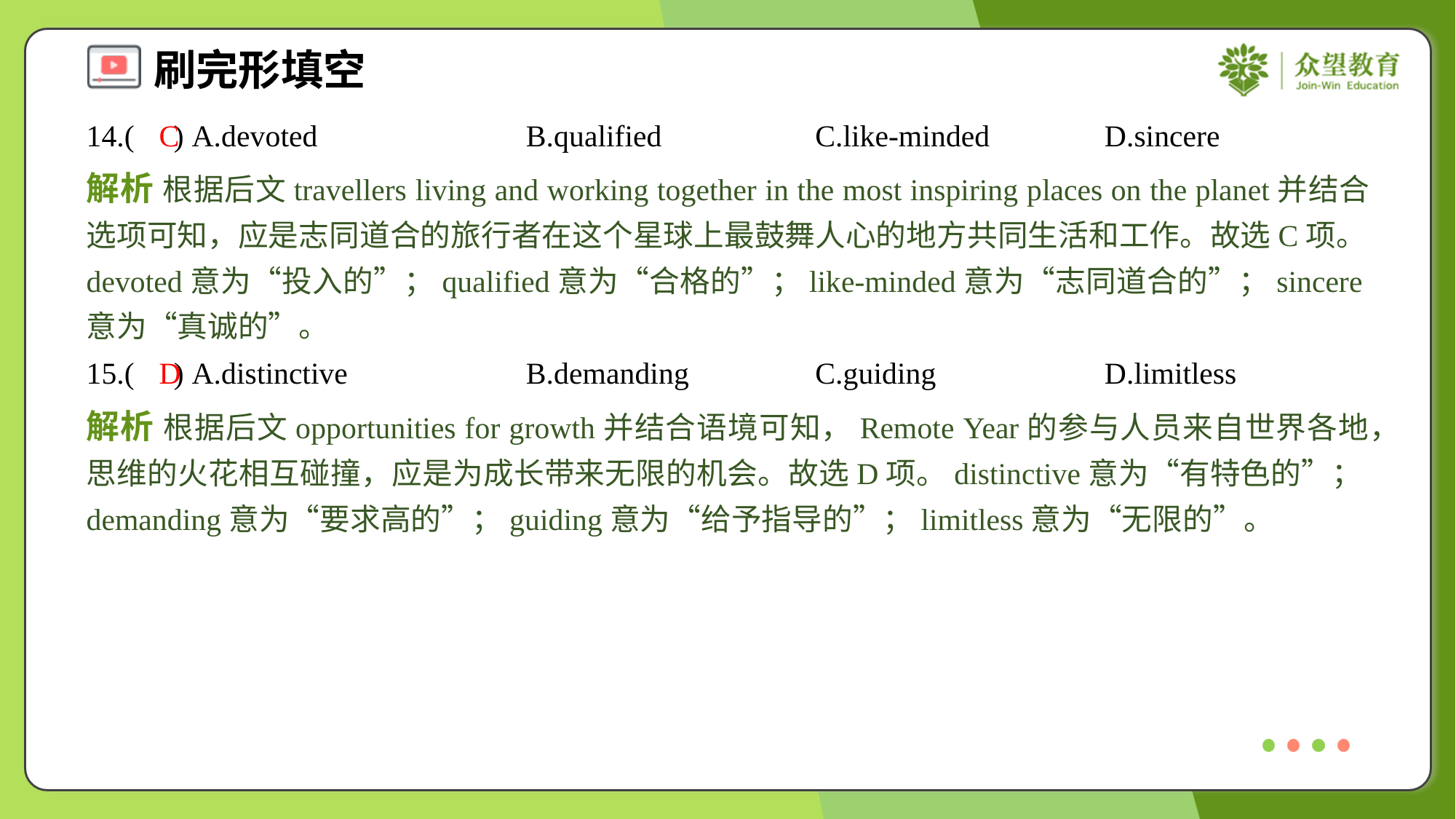

14.(     ) A.devoted	B.qualified	C.like-minded	D.sincere
C
解析 根据后文travellers living and working together in the most inspiring places on the planet并结合选项可知，应是志同道合的旅行者在这个星球上最鼓舞人心的地方共同生活和工作。故选C项。devoted意为“投入的”；qualified意为“合格的”；like-minded意为“志同道合的”；sincere意为“真诚的”。
15.(     ) A.distinctive	B.demanding	C.guiding	D.limitless
D
解析 根据后文opportunities for growth并结合语境可知，Remote Year的参与人员来自世界各地，思维的火花相互碰撞，应是为成长带来无限的机会。故选D项。distinctive意为“有特色的”；demanding意为“要求高的”；guiding意为“给予指导的”；limitless意为“无限的”。